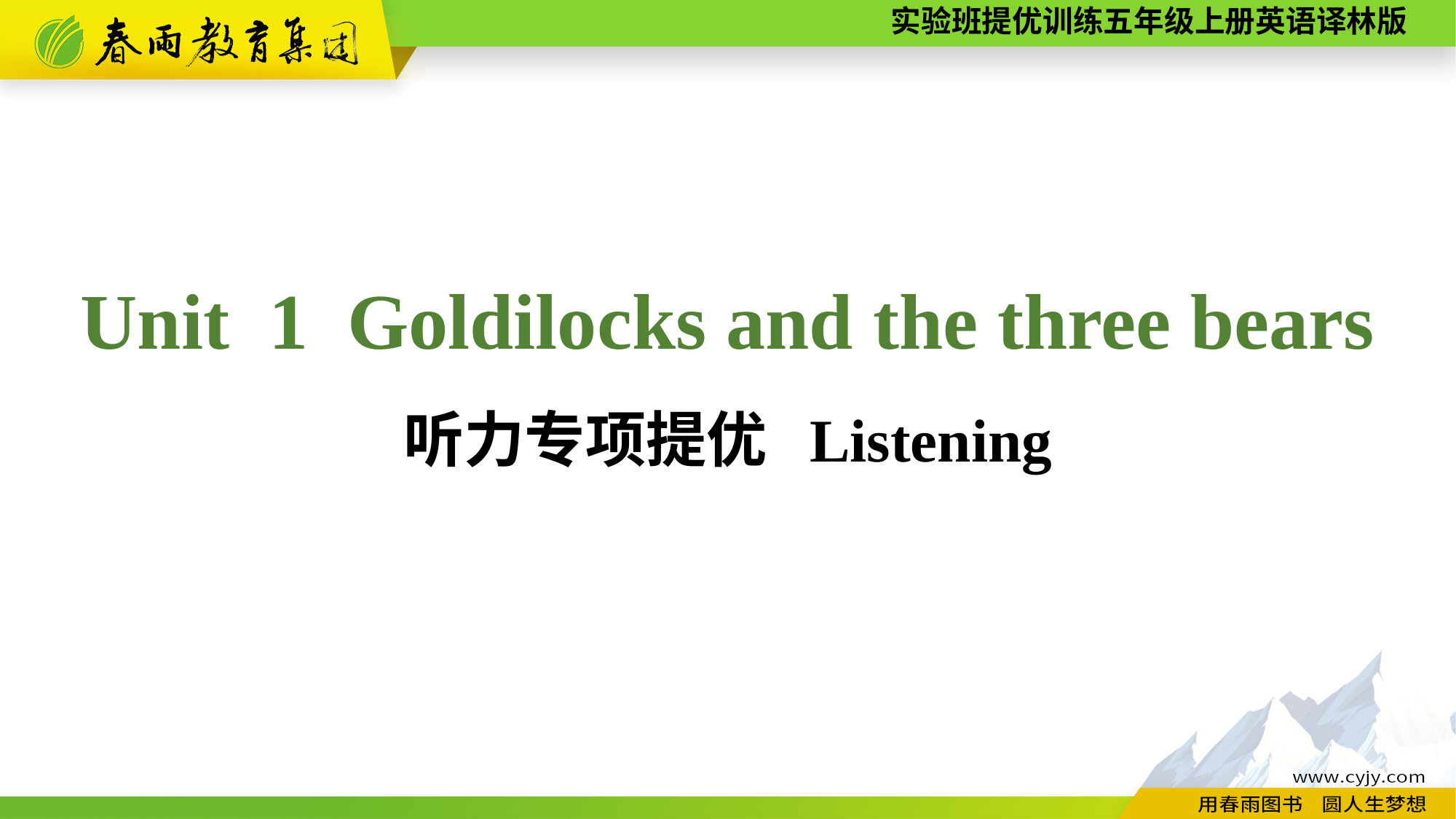

Unit  1  Goldilocks and the three bears
听力专项提优  Listening